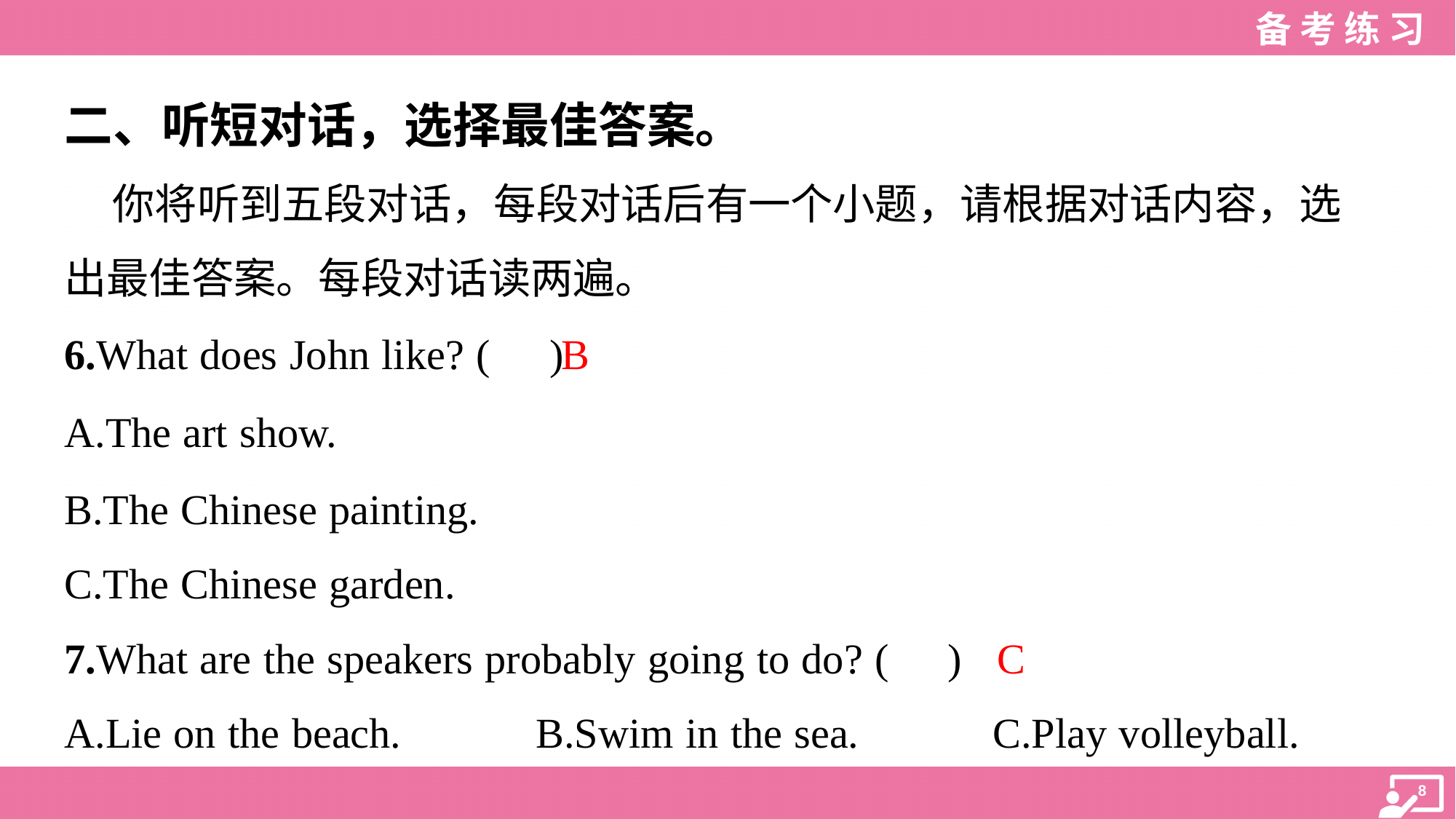

二、听短对话，选择最佳答案。
    你将听到五段对话，每段对话后有一个小题，请根据对话内容，选
出最佳答案。每段对话读两遍。
B
6.What does John like? (     )
A.The art show.
B.The Chinese painting.
C.The Chinese garden.
C
7.What are the speakers probably going to do? (     )
A.Lie on the beach.	B.Swim in the sea.	C.Play volleyball.